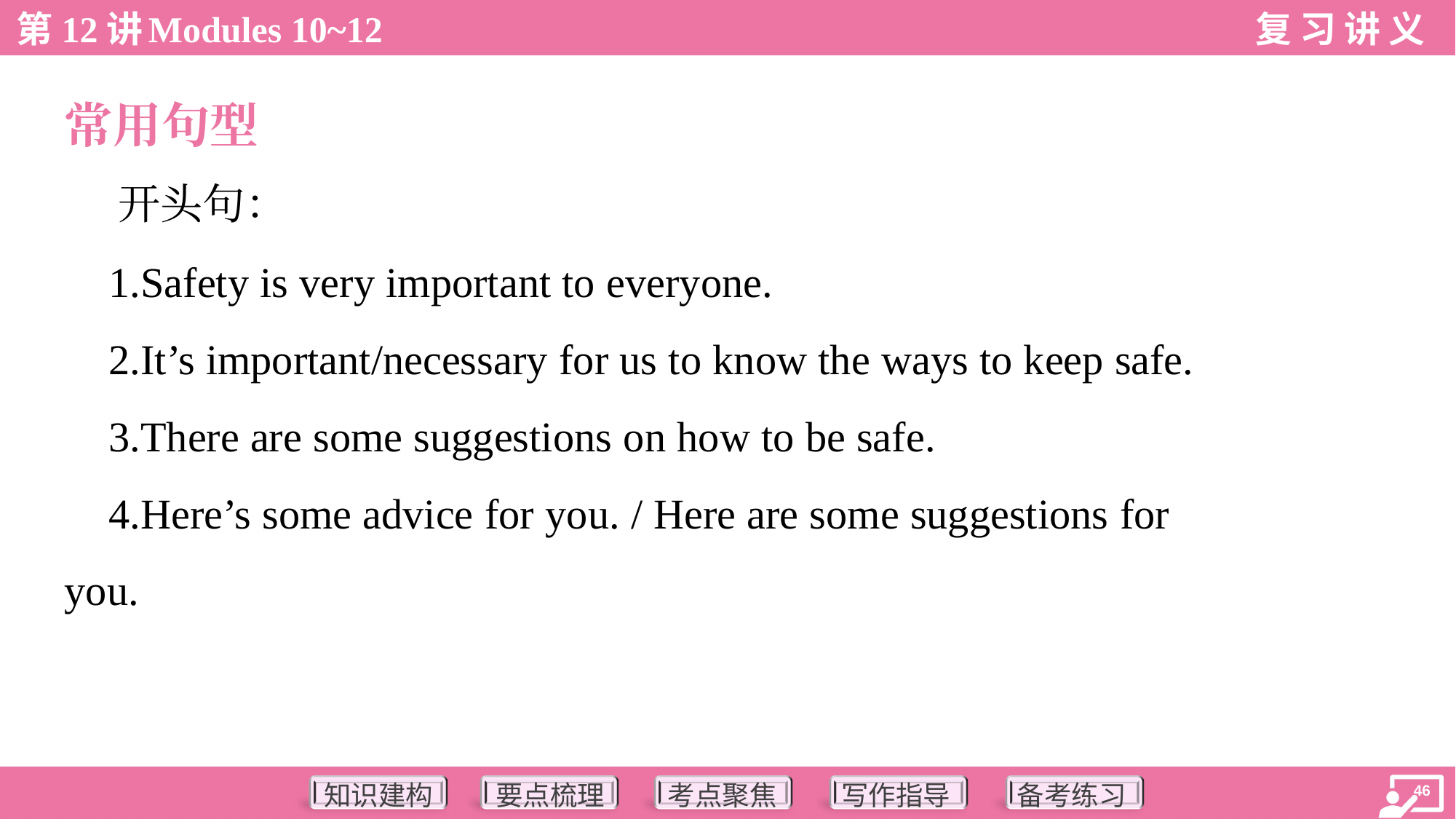

常用句型
    开头句：
    1.Safety is very important to everyone.
    2.It’s important/necessary for us to know the ways to keep safe.
    3.There are some suggestions on how to be safe.
    4.Here’s some advice for you. / Here are some suggestions for
you.